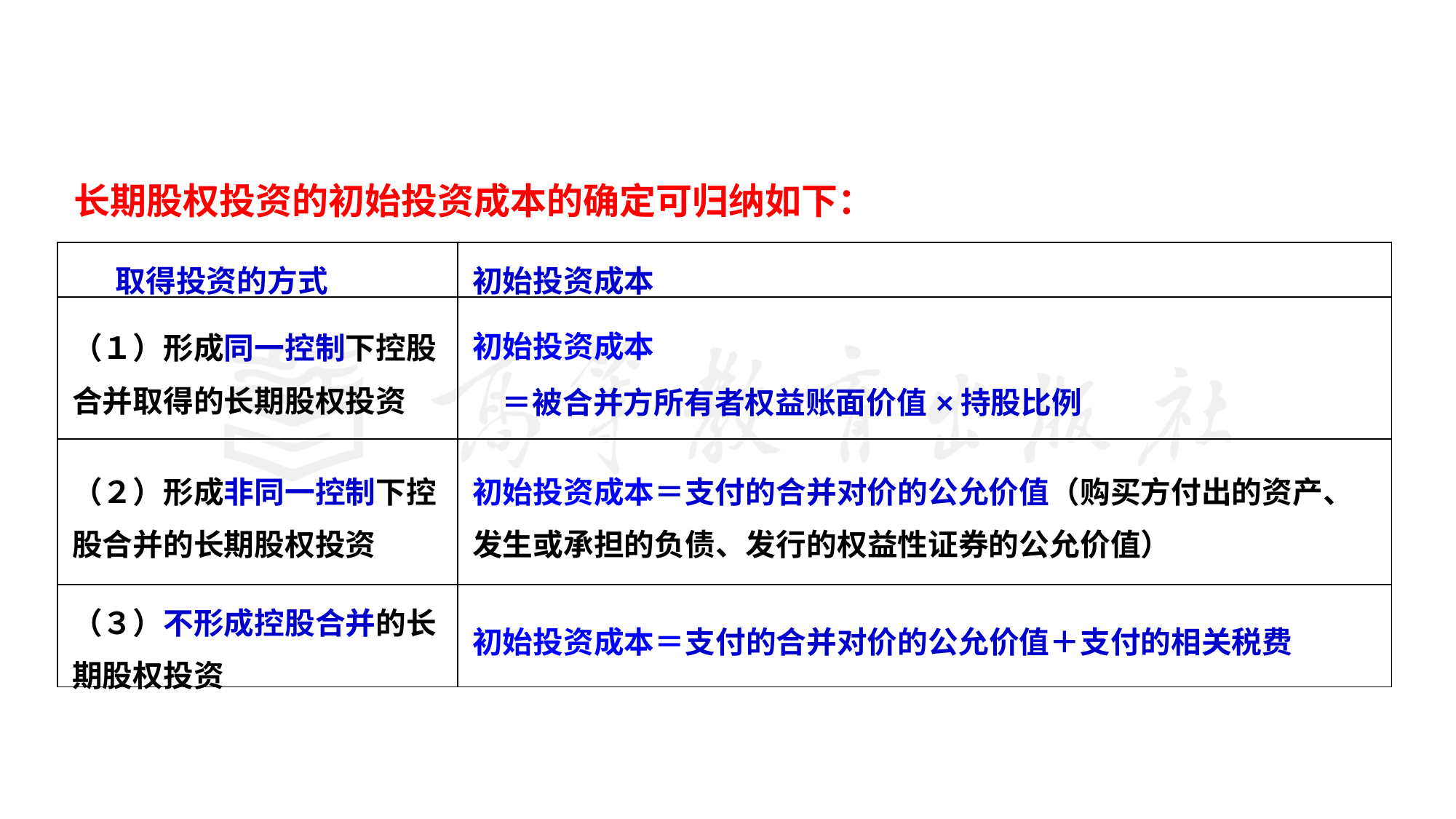

长期股权投资的初始投资成本的确定可归纳如下：
| 取得投资的方式 | 初始投资成本 |
| --- | --- |
| （１）形成同一控制下控股合并取得的长期股权投资 | 初始投资成本 ＝被合并方所有者权益账面价值×持股比例 |
| （２）形成非同一控制下控股合并的长期股权投资 | 初始投资成本＝支付的合并对价的公允价值（购买方付出的资产、发生或承担的负债、发行的权益性证券的公允价值） |
| （３）不形成控股合并的长期股权投资 | 初始投资成本＝支付的合并对价的公允价值＋支付的相关税费 |